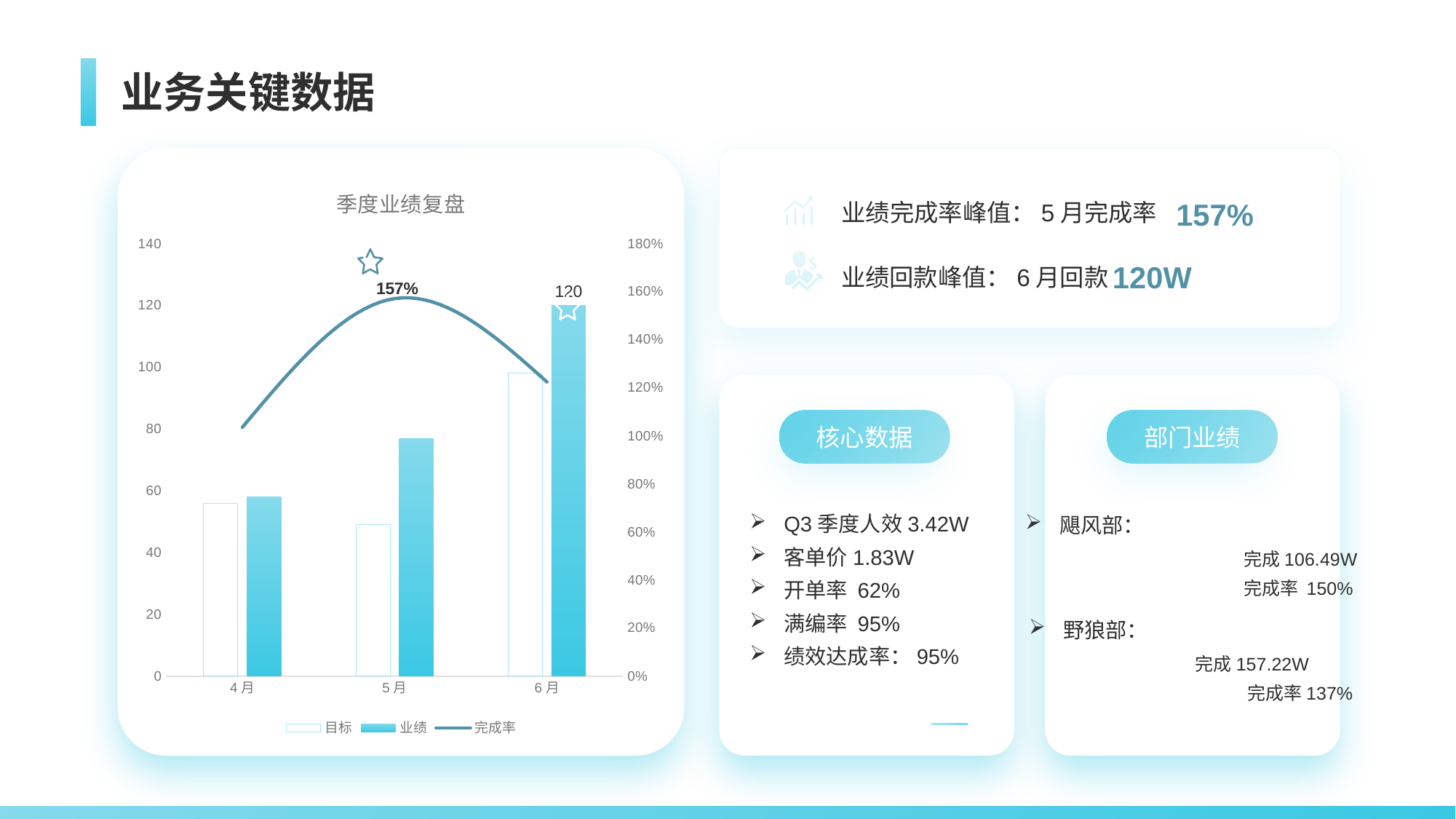

# 业务关键数据

### Chart: 季度业绩复盘

| Category | 目标 | 业绩 | 完成率 |
|---|---|---|---|
| 4月 | 56.0 | 58.0 | 1.0357142857142858 |
| 5月 | 49.0 | 77.0 | 1.5714285714285714 |
| 6月 | 98.0 | 120.0 | 1.2244897959183674 |

157%
业绩完成率峰值：5月完成率

120W
业绩回款峰值：6月回款

核心数据
Q3季度人效3.42W
客单价1.83W
开单率 62%
满编率 95%
绩效达成率：95%

部门业绩
飓风部：
		完成106.49W
		完成率 150%
野狼部：
        	           完成157.22W
		完成率137%